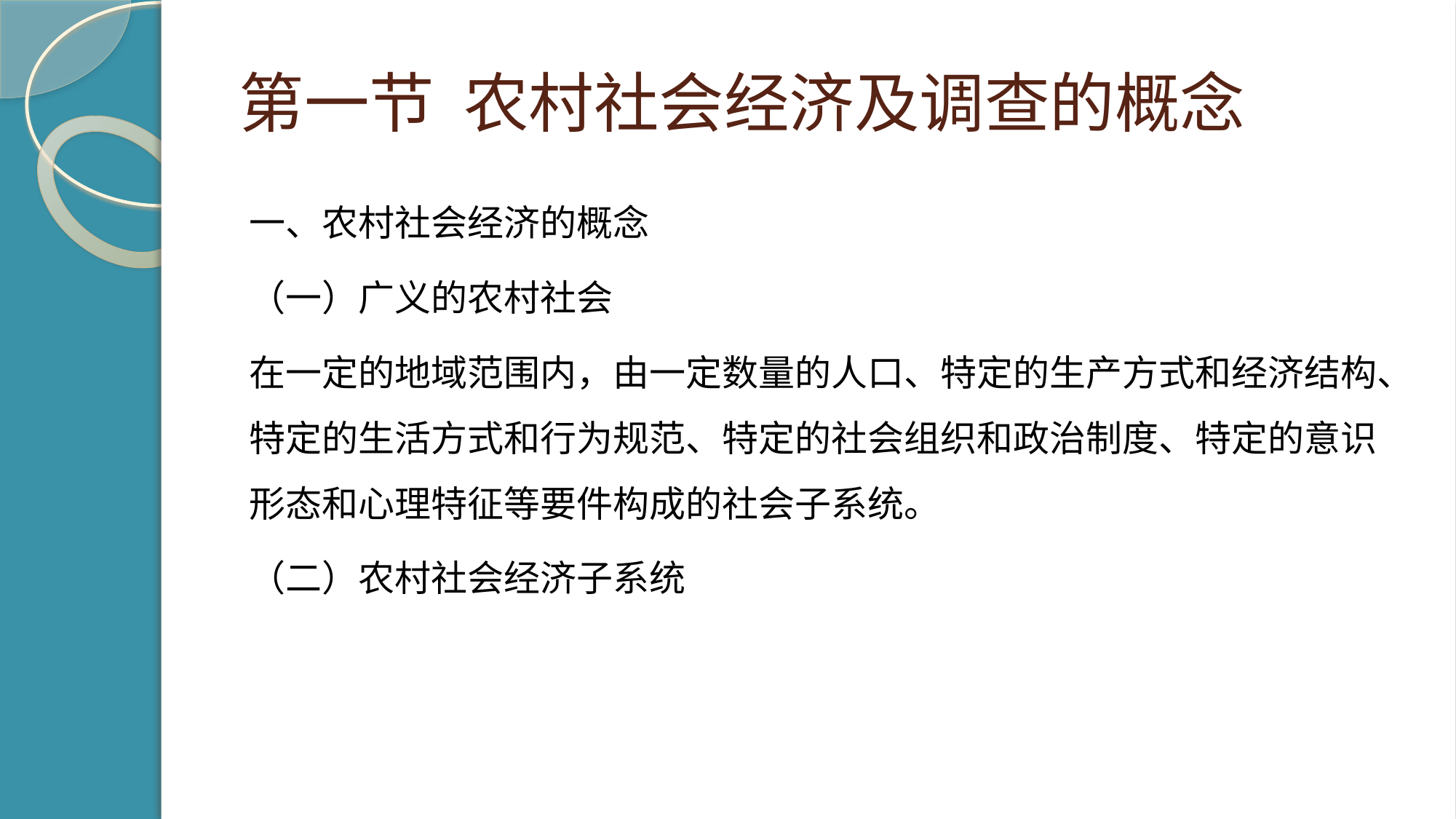

# 第一节  农村社会经济及调查的概念
一、农村社会经济的概念
（一）广义的农村社会
在一定的地域范围内，由一定数量的人口、特定的生产方式和经济结构、特定的生活方式和行为规范、特定的社会组织和政治制度、特定的意识形态和心理特征等要件构成的社会子系统。
（二）农村社会经济子系统